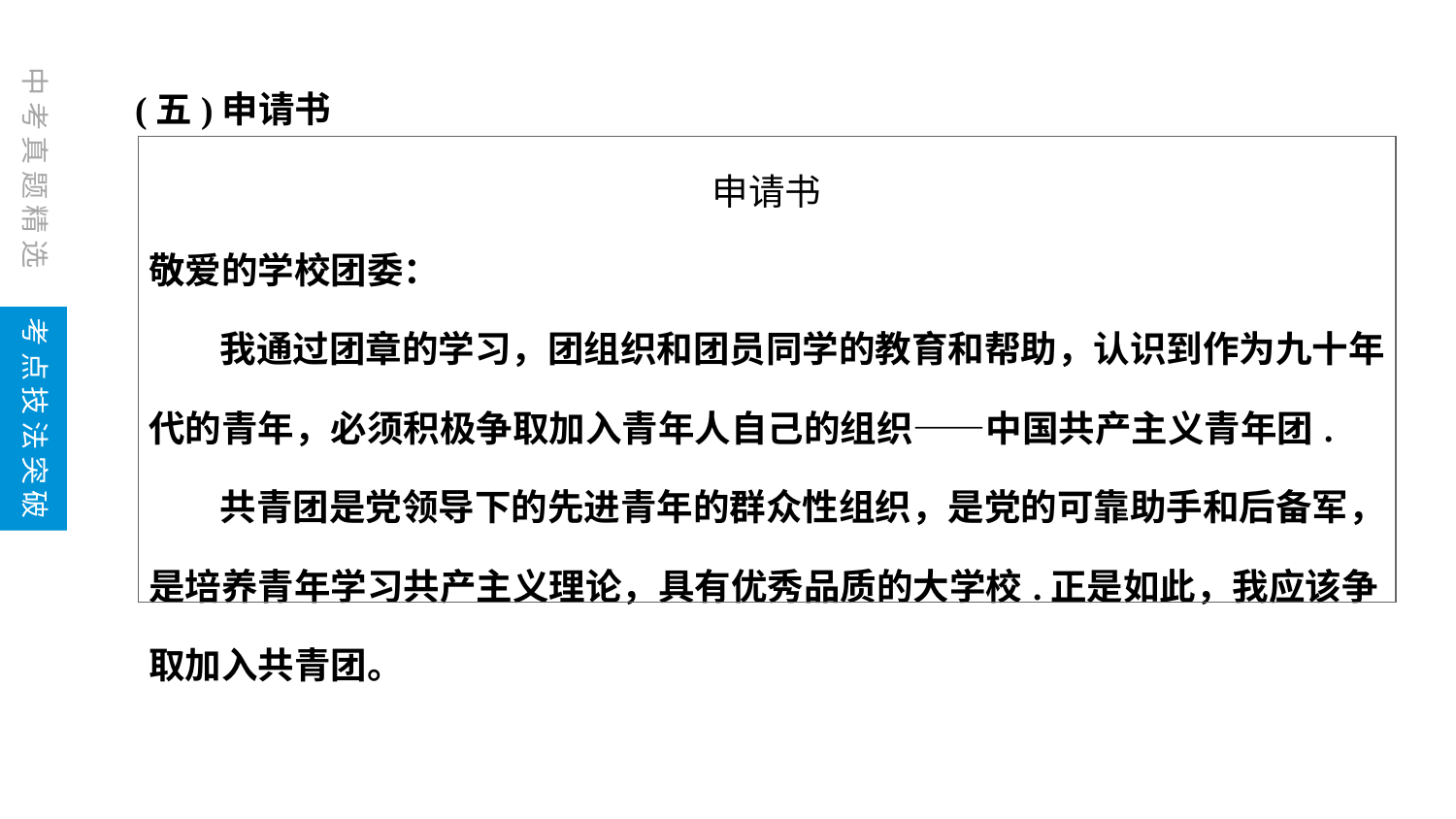

(五)申请书
| 申请书 敬爱的学校团委： 我通过团章的学习，团组织和团员同学的教育和帮助，认识到作为九十年代的青年，必须积极争取加入青年人自己的组织——中国共产主义青年团. 共青团是党领导下的先进青年的群众性组织，是党的可靠助手和后备军，是培养青年学习共产主义理论，具有优秀品质的大学校.正是如此，我应该争取加入共青团。 |
| --- |